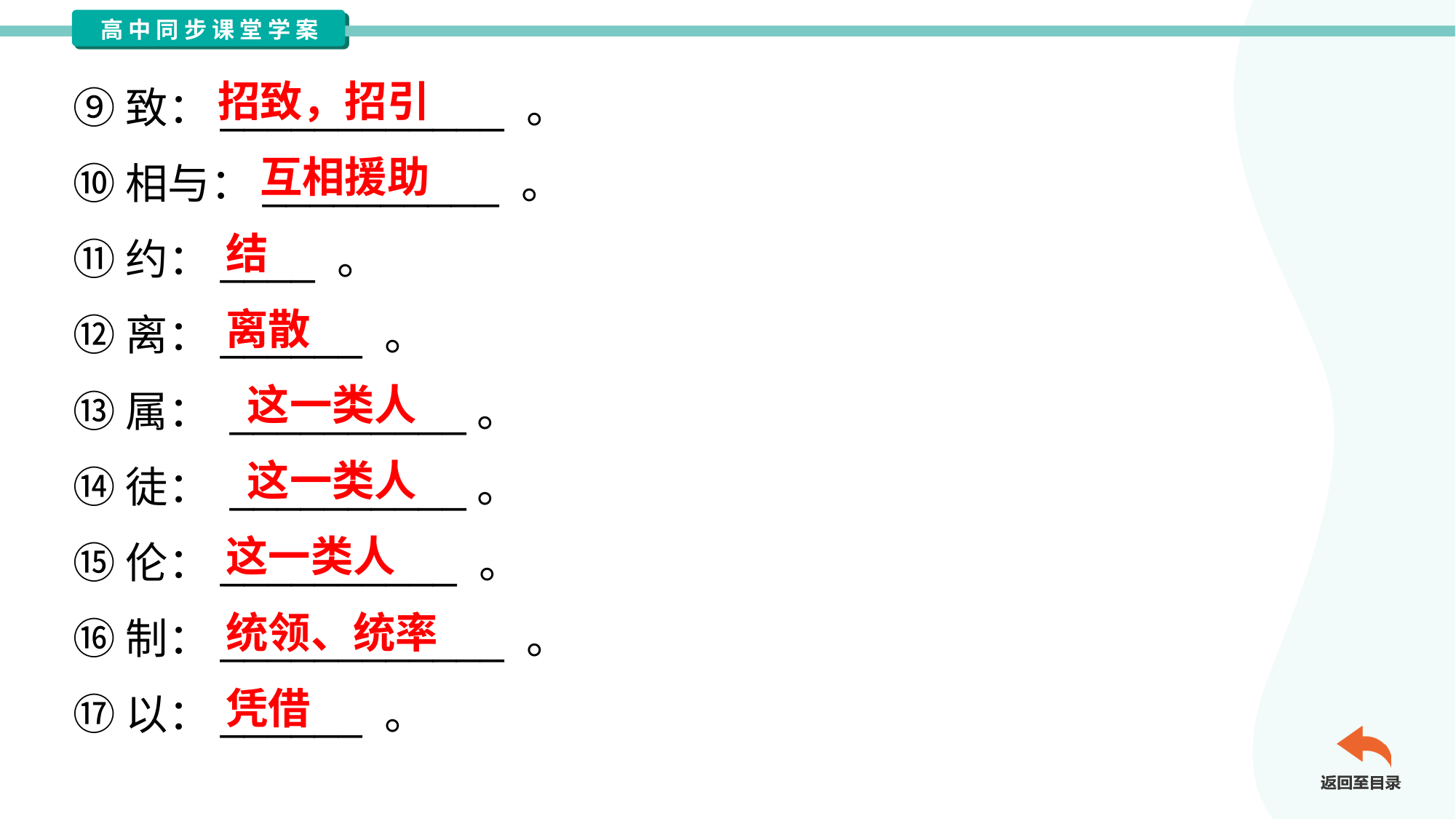

招致，招引
⑨致：____________ 。
⑩相与：__________ 。
⑪约：____ 。
⑫离：______ 。
⑬属： __________。
⑭徒： __________。
⑮伦：__________ 。
⑯制：____________ 。
⑰以：______ 。

互相援助
结
离散
这一类人
这一类人
这一类人
统领、统率
凭借